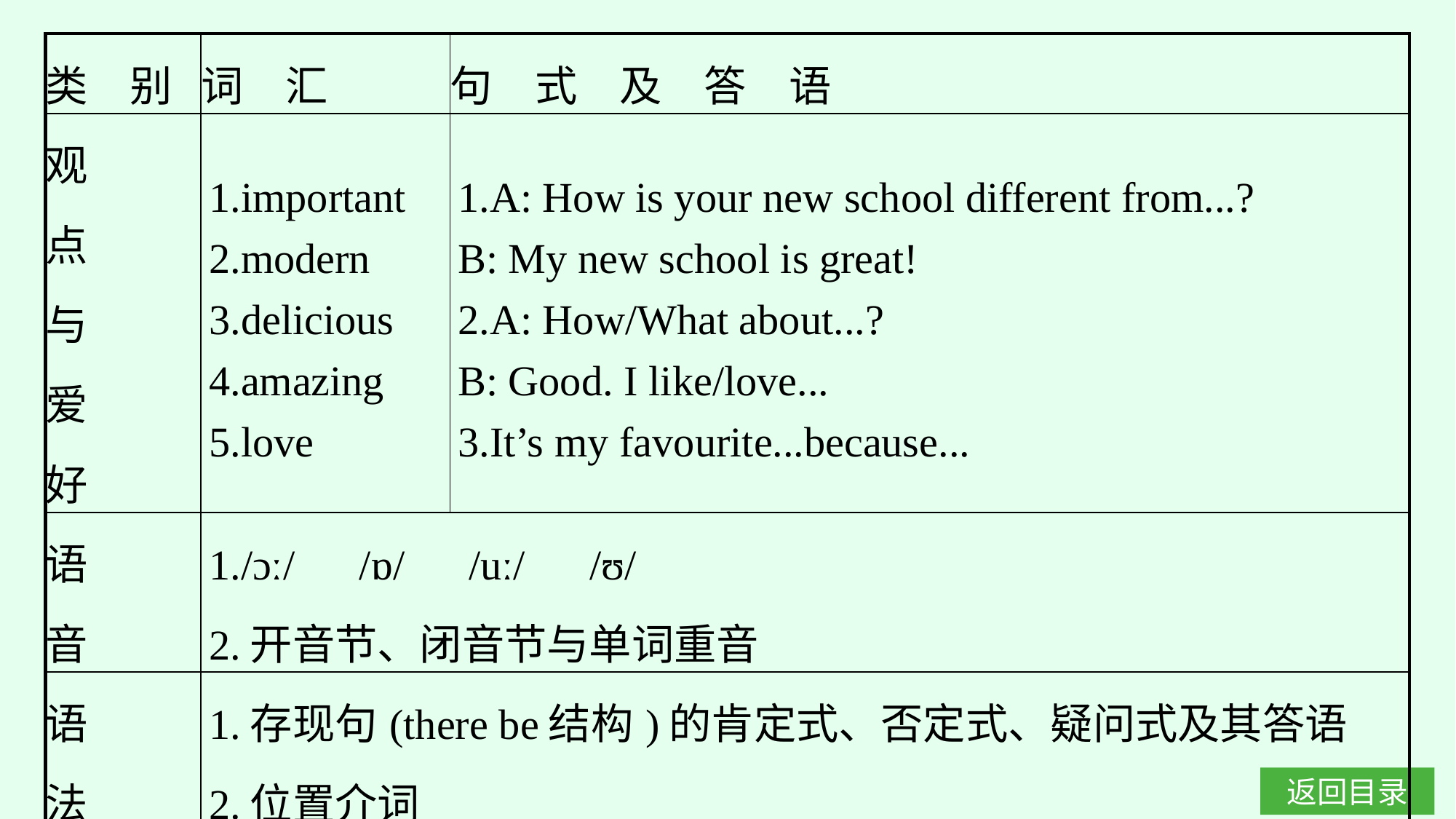

| 类　别 | 词　汇 | 句　式　及　答　语 |
| --- | --- | --- |
| 观 点 与 爱 好 | 1.important 2.modern 3.delicious 4.amazing 5.love | 1.A: How is your new school different from...? B: My new school is great! 2.A: How/What about...? B: Good. I like/love... 3.It’s my favourite...because... |
| 语 音 | 1./ɔː/　/ɒ/　/uː/　/ʊ/ 2.开音节、闭音节与单词重音 |  |
| 语 法 | 1.存现句(there be结构)的肯定式、否定式、疑问式及其答语 2.位置介词 |  |